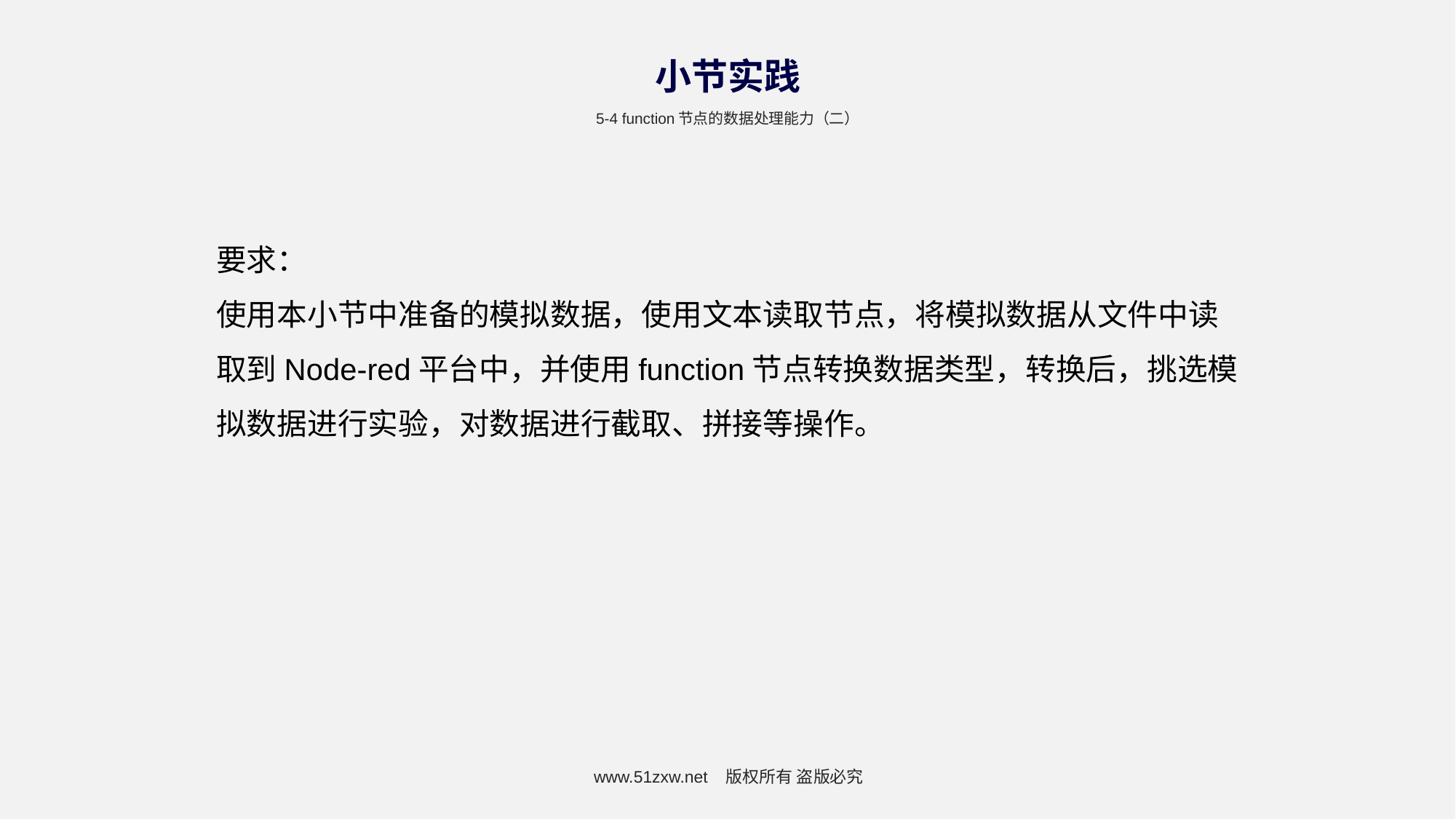

小节实践
5-4 function节点的数据处理能力（二）
要求：
使用本小节中准备的模拟数据，使用文本读取节点，将模拟数据从文件中读取到Node-red平台中，并使用function节点转换数据类型，转换后，挑选模拟数据进行实验，对数据进行截取、拼接等操作。
www.51zxw.net   版权所有 盗版必究